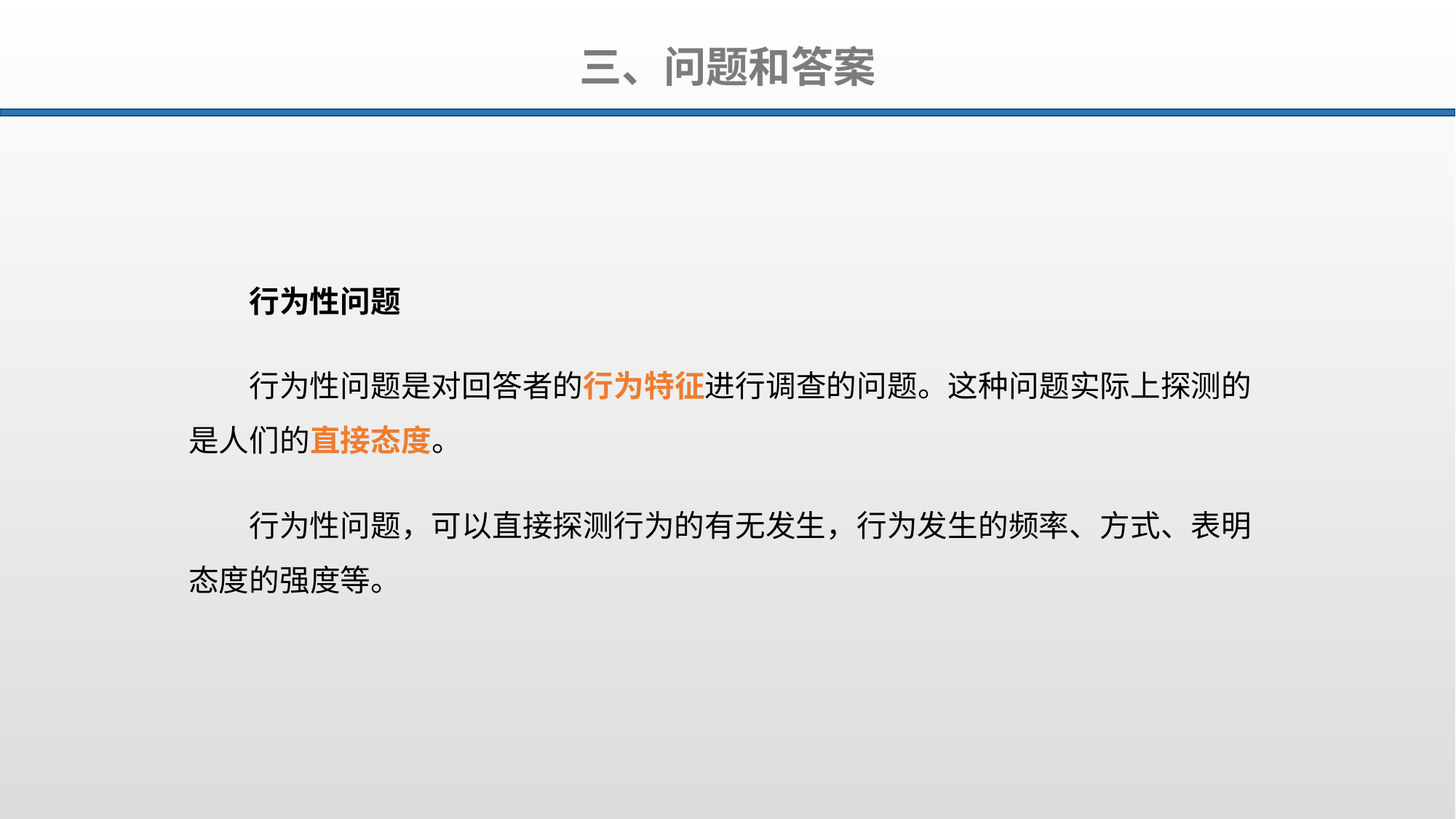

三、问题和答案

行为性问题
行为性问题是对回答者的行为特征进行调查的问题。这种问题实际上探测的是人们的直接态度。
行为性问题，可以直接探测行为的有无发生，行为发生的频率、方式、表明态度的强度等。